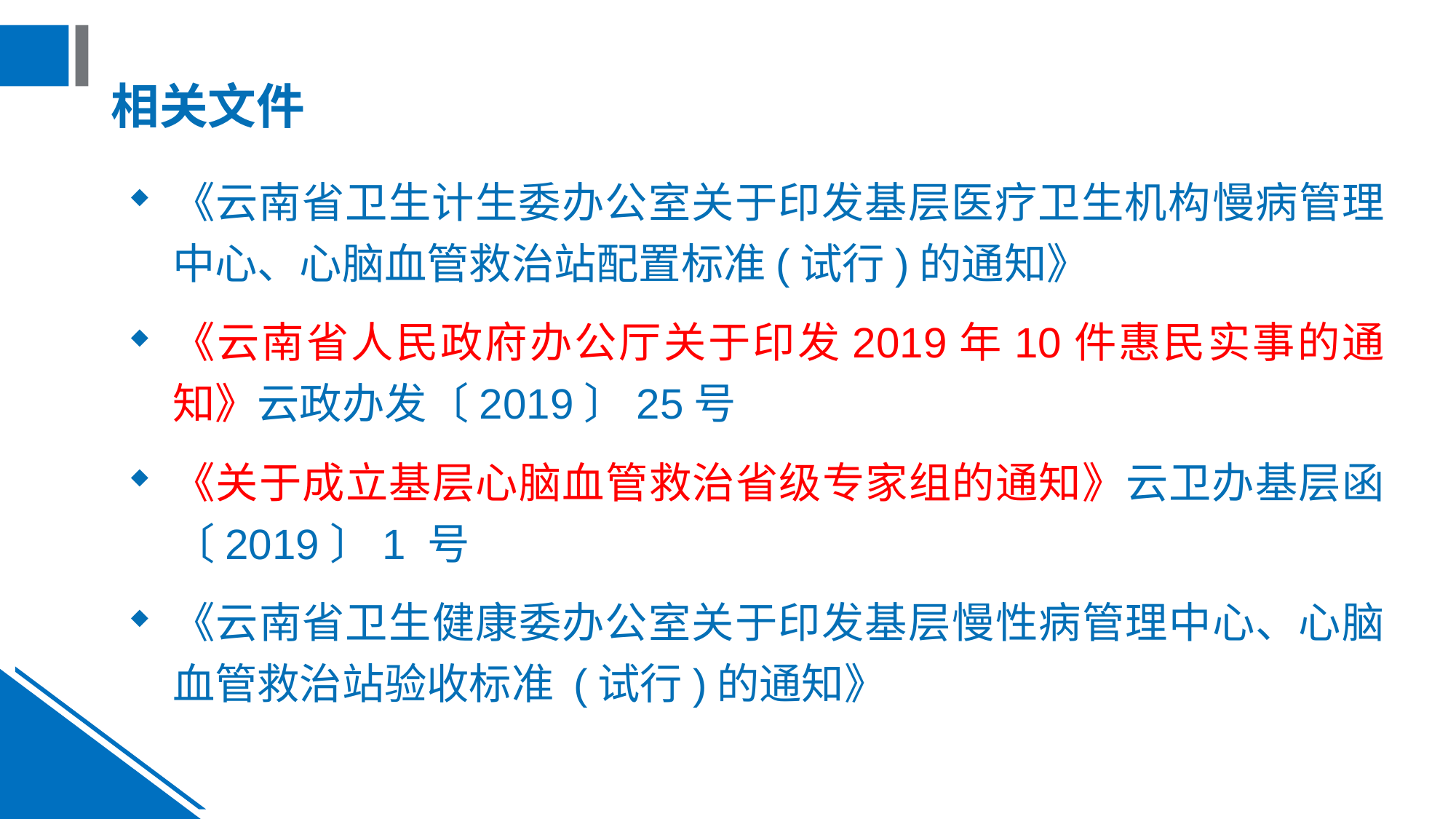

# 相关文件
《云南省卫生计生委办公室关于印发基层医疗卫生机构慢病管理中心、心脑血管救治站配置标准(试行)的通知》
《云南省人民政府办公厅关于印发2019年10件惠民实事的通知》云政办发〔2019〕25号
《关于成立基层心脑血管救治省级专家组的通知》云卫办基层函〔2019〕1 号
《云南省卫生健康委办公室关于印发基层慢性病管理中心、心脑血管救治站验收标准 (试行)的通知》